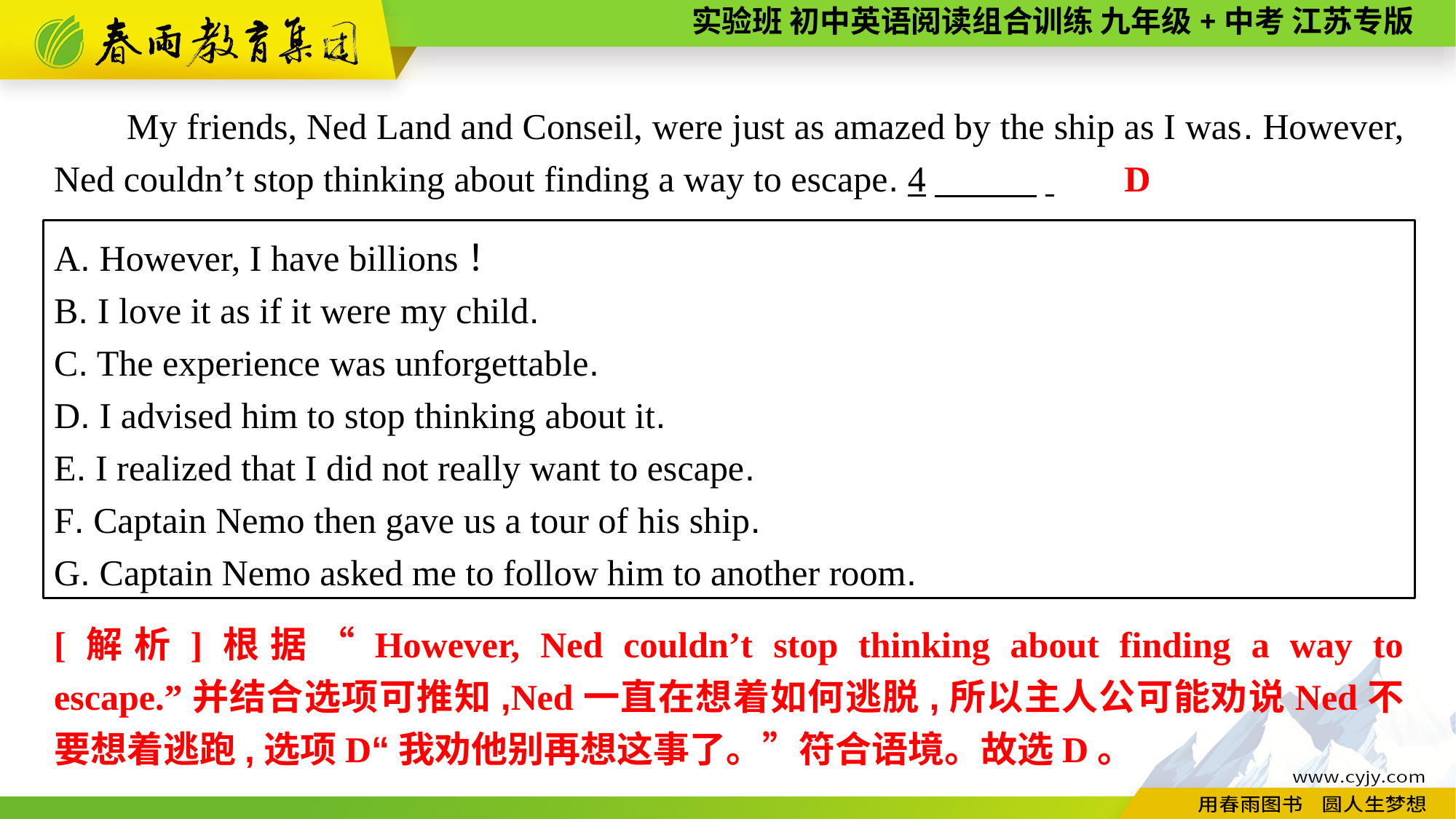

My friends, Ned Land and Conseil, were just as amazed by the ship as I was. However, Ned couldn’t stop thinking about finding a way to escape. 4　        .
D
A. However, I have billions！
B. I love it as if it were my child.
C. The experience was unforgettable.
D. I advised him to stop thinking about it.
E. I realized that I did not really want to escape.
F. Captain Nemo then gave us a tour of his ship.
G. Captain Nemo asked me to follow him to another room.
[解析]根据“However, Ned couldn’t stop thinking about finding a way to escape.”并结合选项可推知,Ned一直在想着如何逃脱,所以主人公可能劝说Ned不要想着逃跑,选项D“我劝他别再想这事了。”符合语境。故选D。